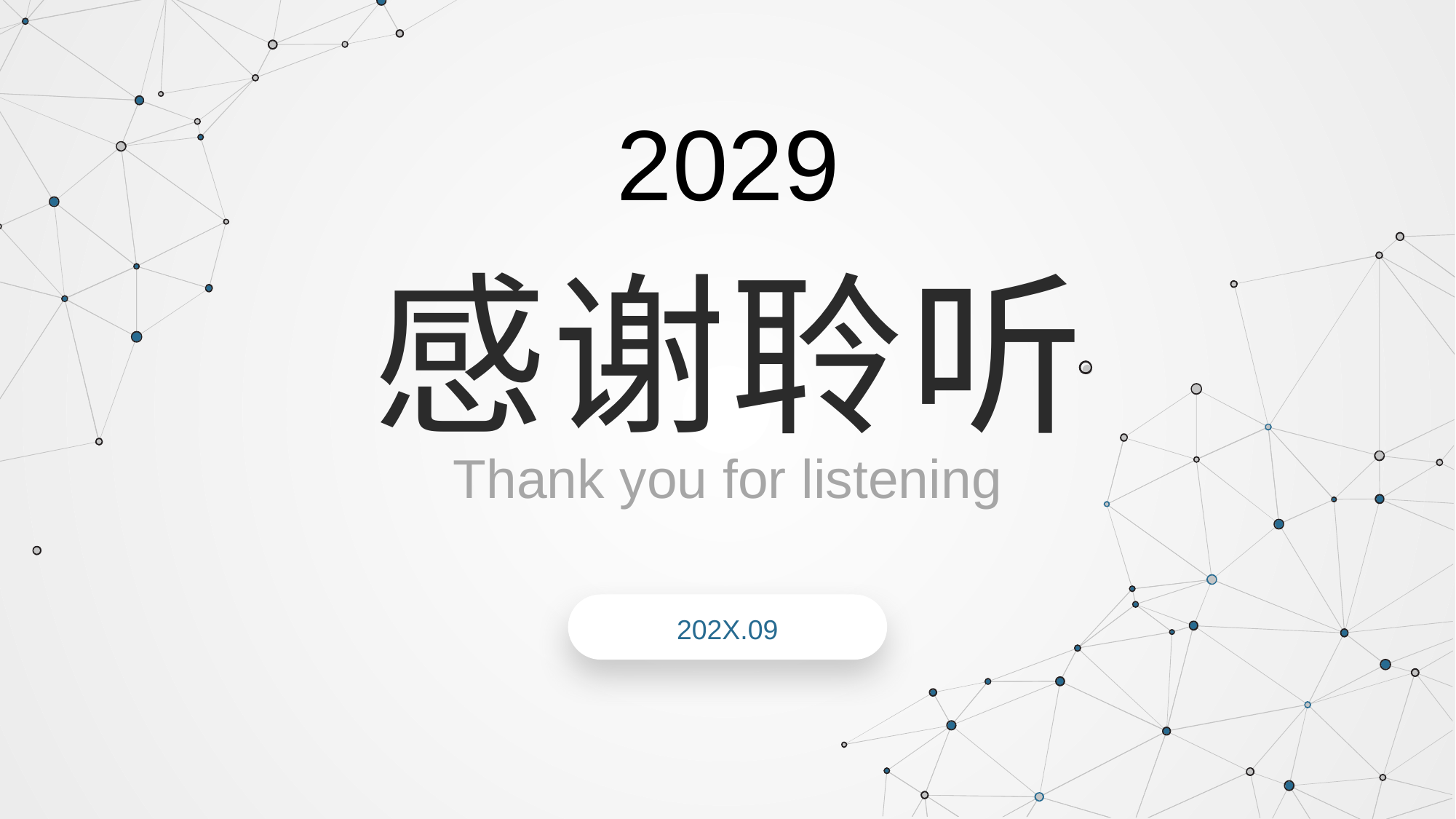

2029

感谢聆听

Thank you for listening

202X.09